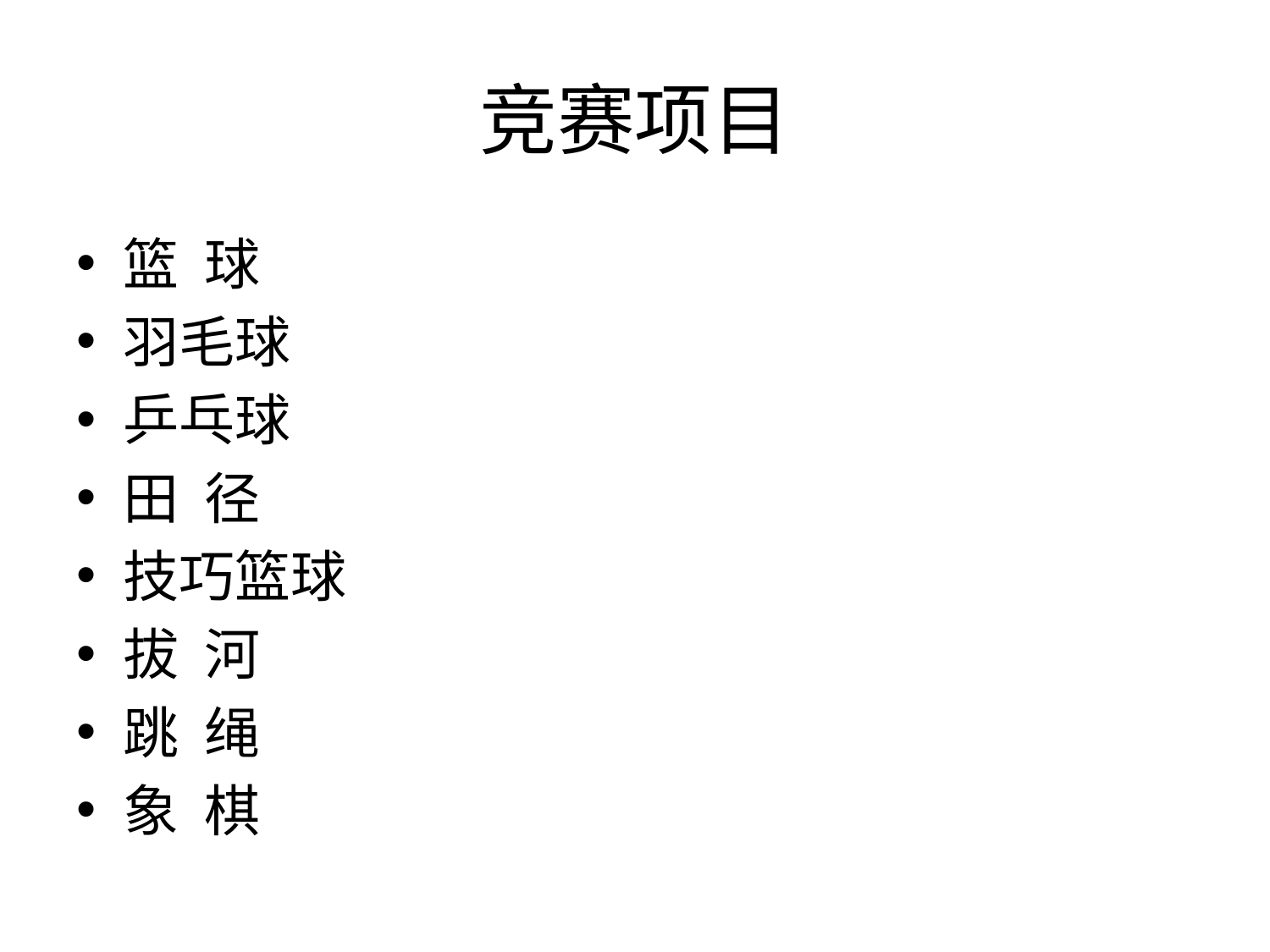

# 竞赛项目
篮  球
羽毛球
乒乓球
田  径
技巧篮球
拔  河
跳  绳
象  棋